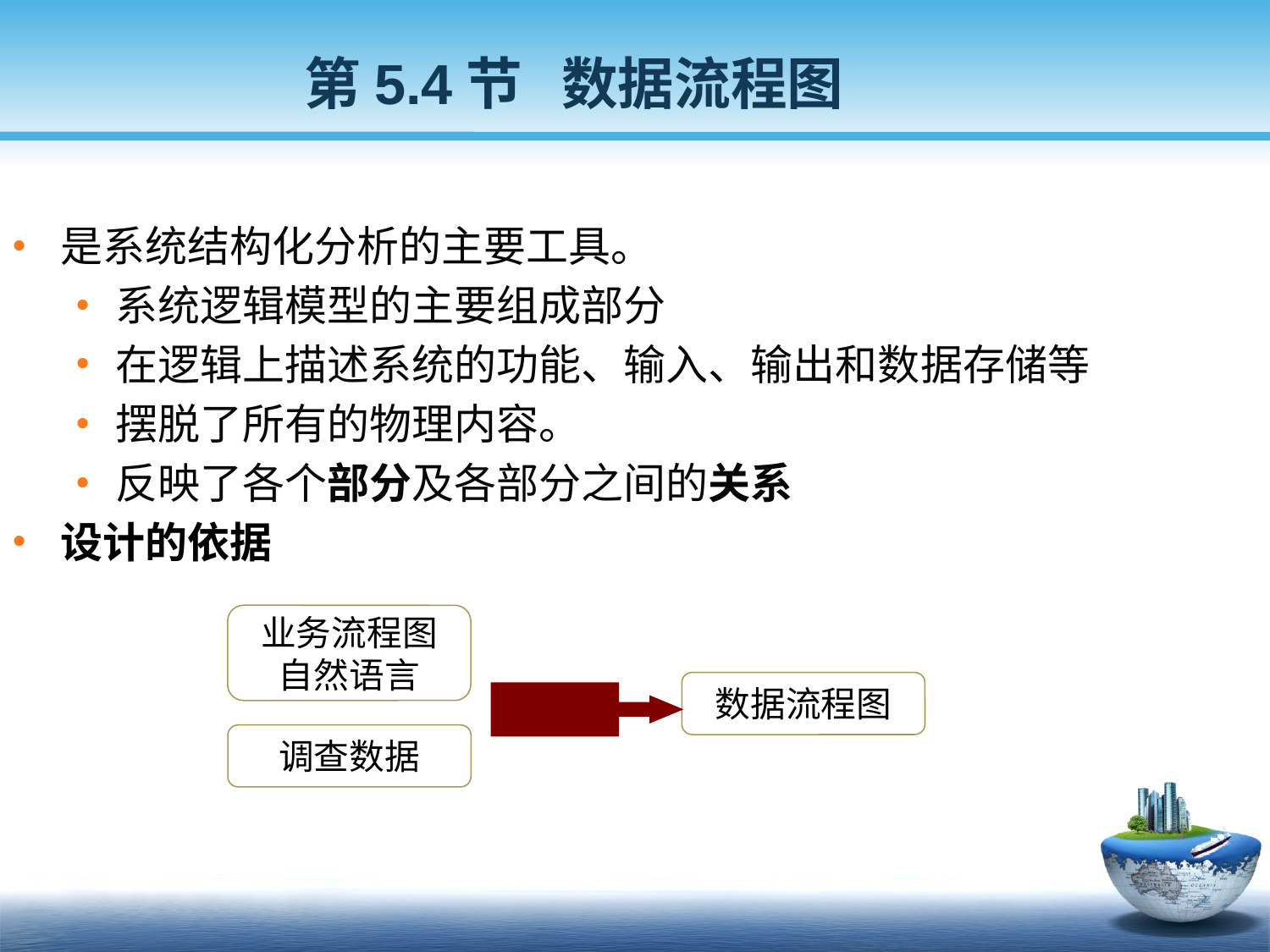

第5.4节   数据流程图
是系统结构化分析的主要工具。
系统逻辑模型的主要组成部分
在逻辑上描述系统的功能、输入、输出和数据存储等
摆脱了所有的物理内容。
反映了各个部分及各部分之间的关系
设计的依据
业务流程图
自然语言
数据流程图

调查数据